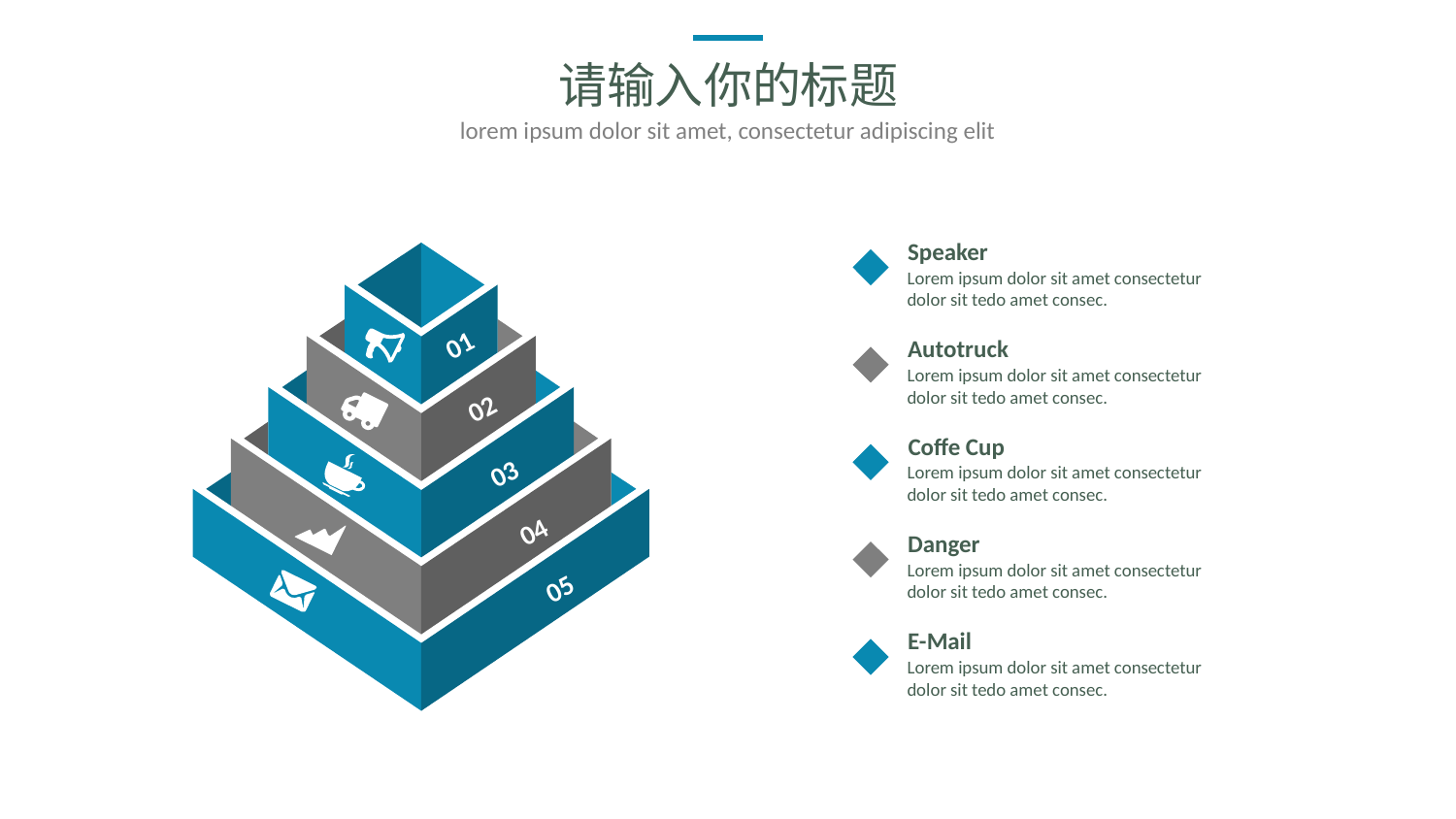

请输入你的标题
lorem ipsum dolor sit amet, consectetur adipiscing elit
Speaker

Lorem ipsum dolor sit amet consectetur dolor sit tedo amet consec.

01
02
03
04
05

Autotruck

Lorem ipsum dolor sit amet consectetur dolor sit tedo amet consec.
Coffe Cup

Lorem ipsum dolor sit amet consectetur dolor sit tedo amet consec.
Danger

Lorem ipsum dolor sit amet consectetur dolor sit tedo amet consec.
E-Mail

Lorem ipsum dolor sit amet consectetur dolor sit tedo amet consec.